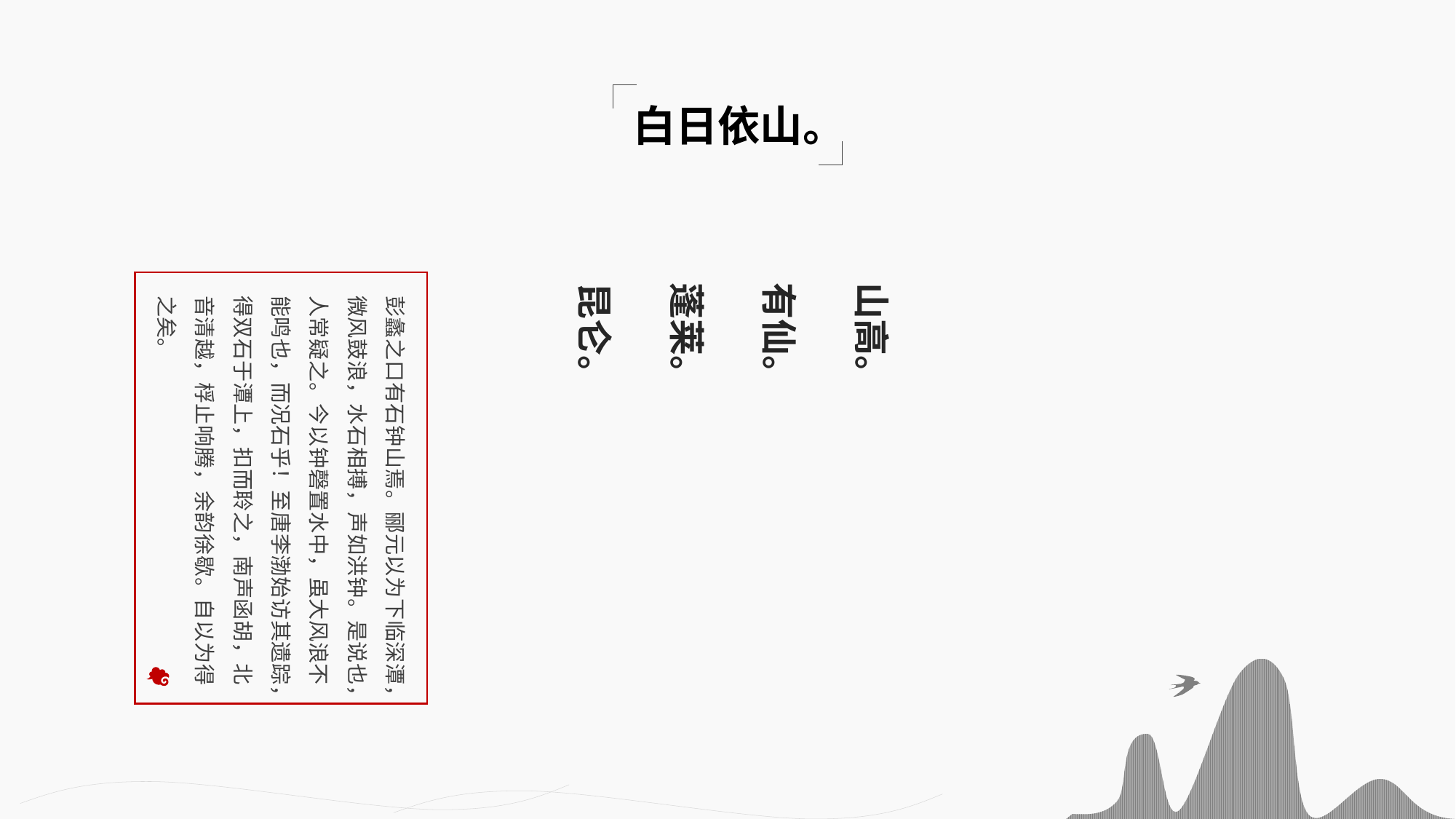

白日依山。

昆仑。
蓬莱。
有仙。
山高。
彭蠡之口有石钟山焉。郦元以为下临深潭，微风鼓浪，水石相搏，声如洪钟。是说也，人常疑之。今以钟磬置水中，虽大风浪不能鸣也，而况石乎！至唐李渤始访其遗踪，得双石于潭上，扣而聆之，南声函胡，北音清越，桴止响腾，余韵徐歇。自以为得之矣。